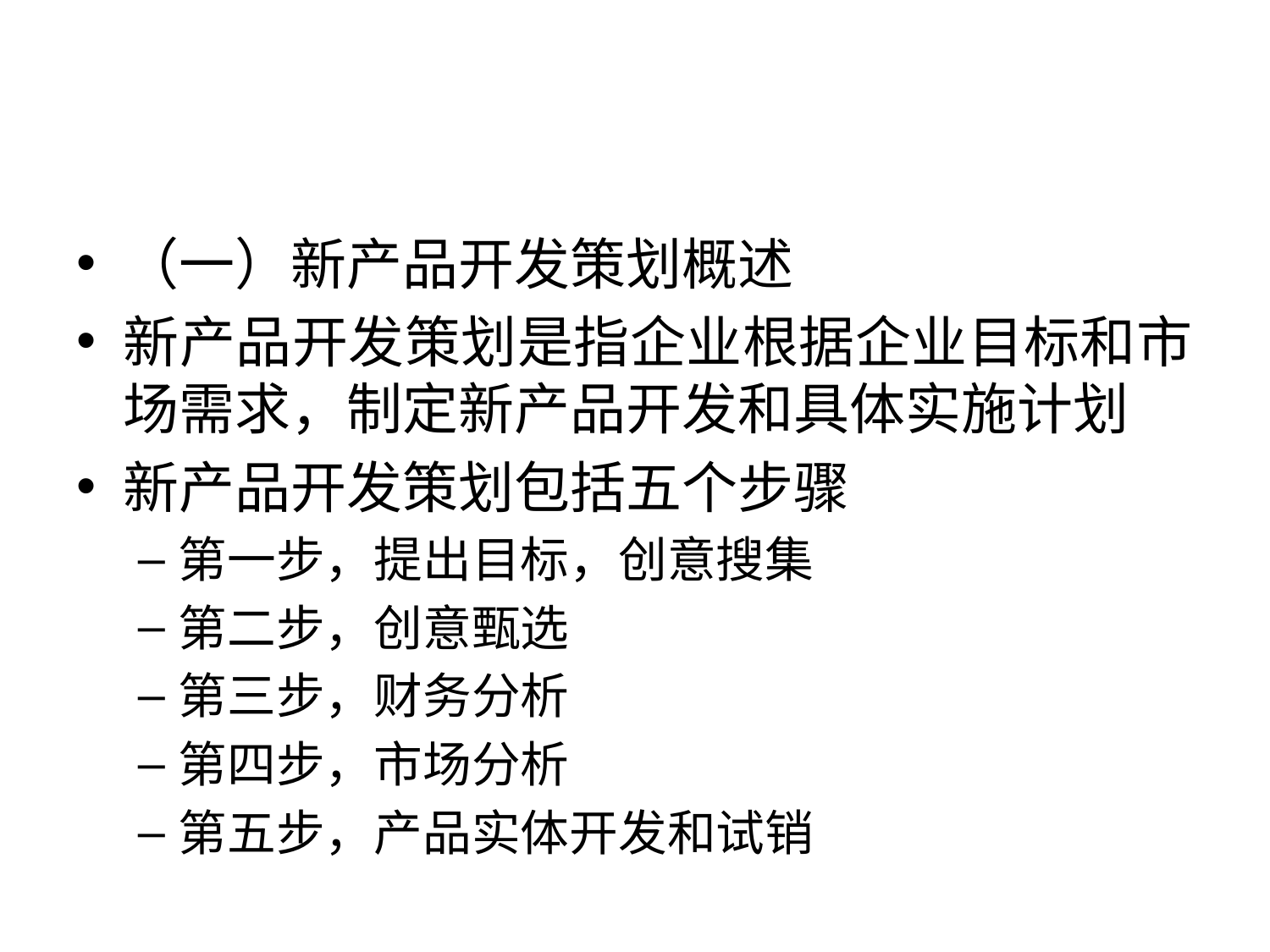

#
（一）新产品开发策划概述
新产品开发策划是指企业根据企业目标和市场需求，制定新产品开发和具体实施计划
新产品开发策划包括五个步骤
第一步，提出目标，创意搜集
第二步，创意甄选
第三步，财务分析
第四步，市场分析
第五步，产品实体开发和试销